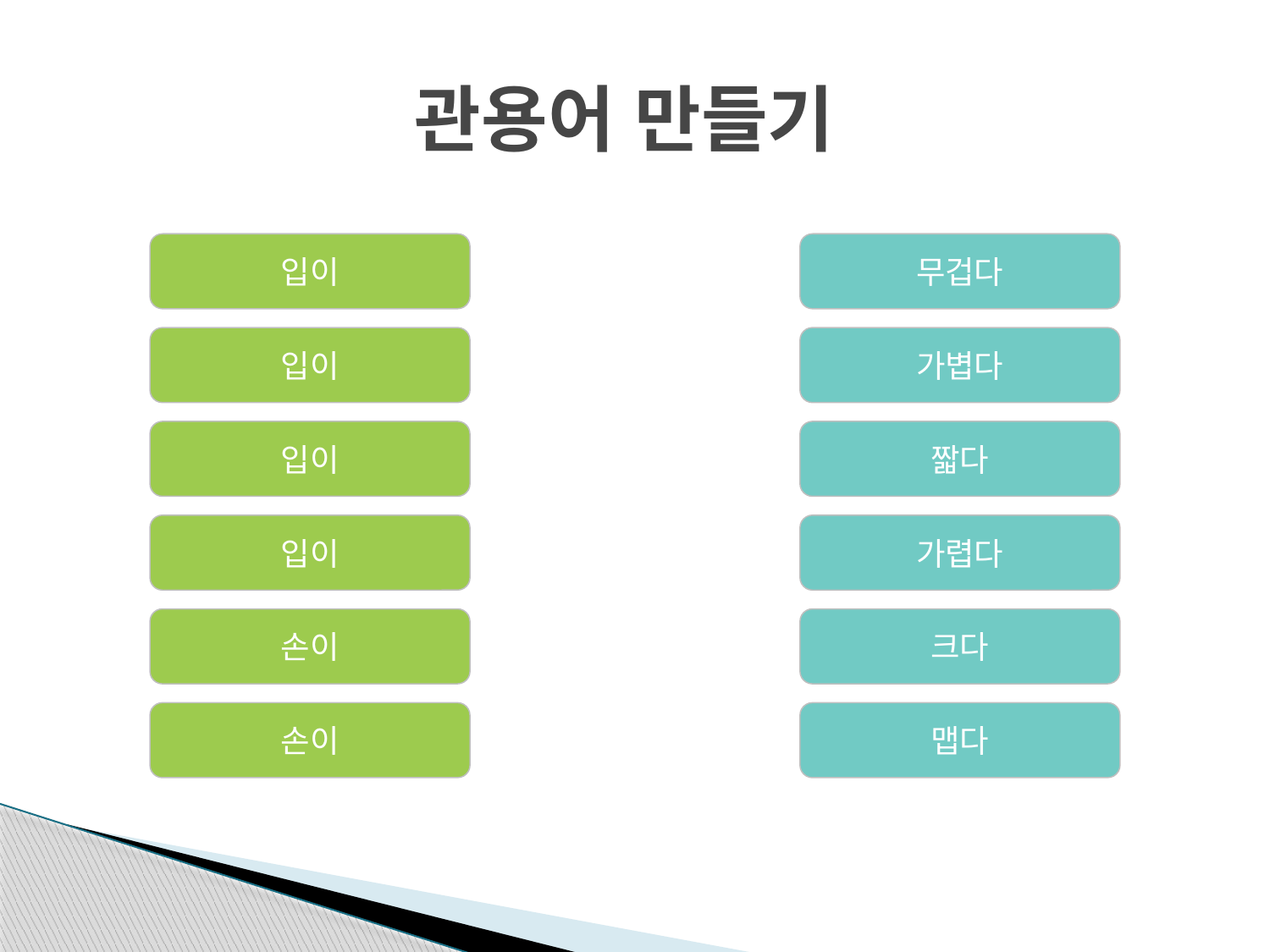

# 관용어 만들기

입이
무겁다
입이
가볍다
입이
짧다
입이
가렵다
손이
크다
손이
맵다